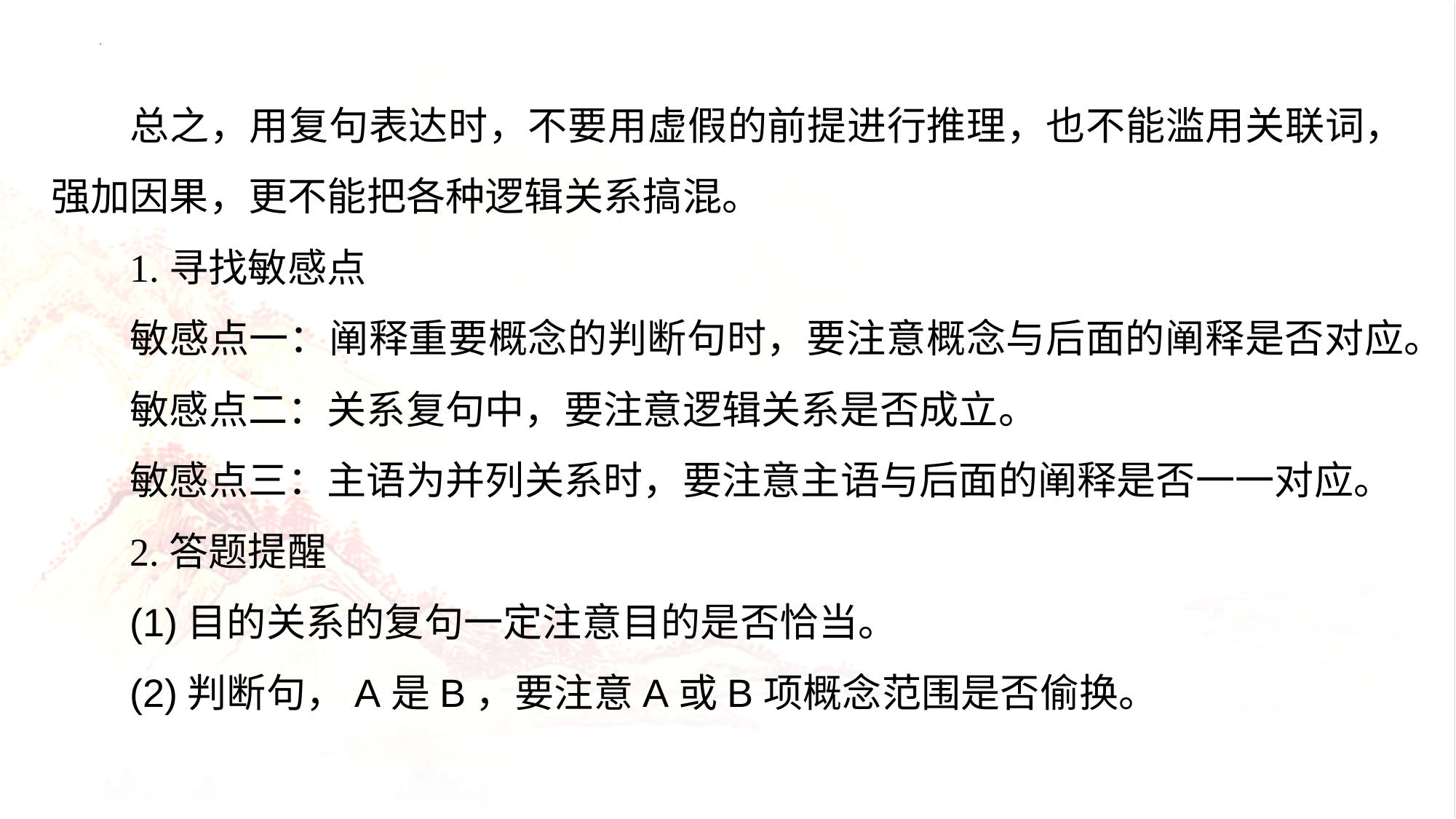

总之，用复句表达时，不要用虚假的前提进行推理，也不能滥用关联词，强加因果，更不能把各种逻辑关系搞混。
1.寻找敏感点
敏感点一：阐释重要概念的判断句时，要注意概念与后面的阐释是否对应。
敏感点二：关系复句中，要注意逻辑关系是否成立。
敏感点三：主语为并列关系时，要注意主语与后面的阐释是否一一对应。
2.答题提醒
(1)目的关系的复句一定注意目的是否恰当。
(2)判断句，A是B，要注意A或B项概念范围是否偷换。